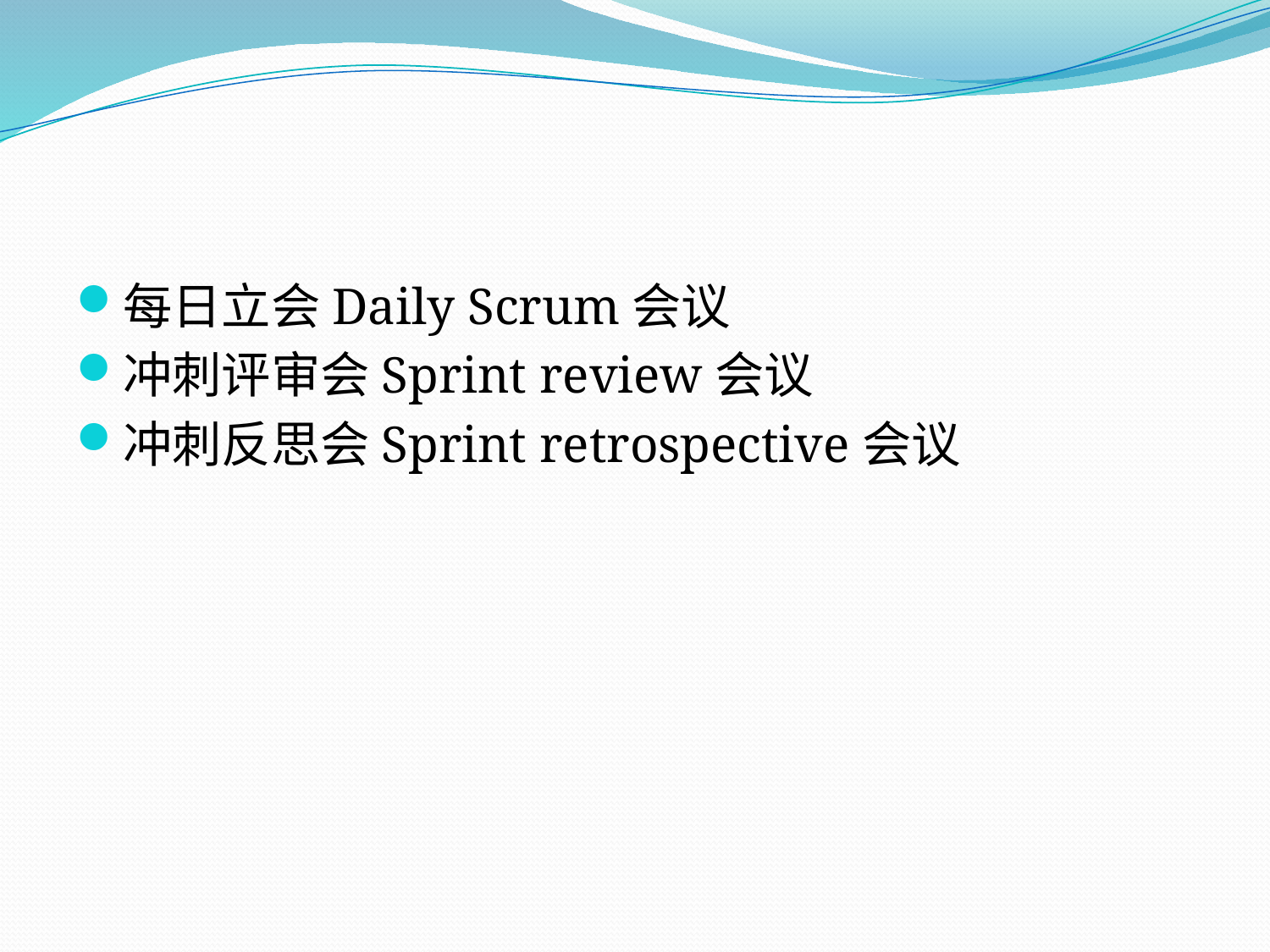

#
每日立会Daily Scrum会议
冲刺评审会Sprint review会议
冲刺反思会Sprint retrospective会议